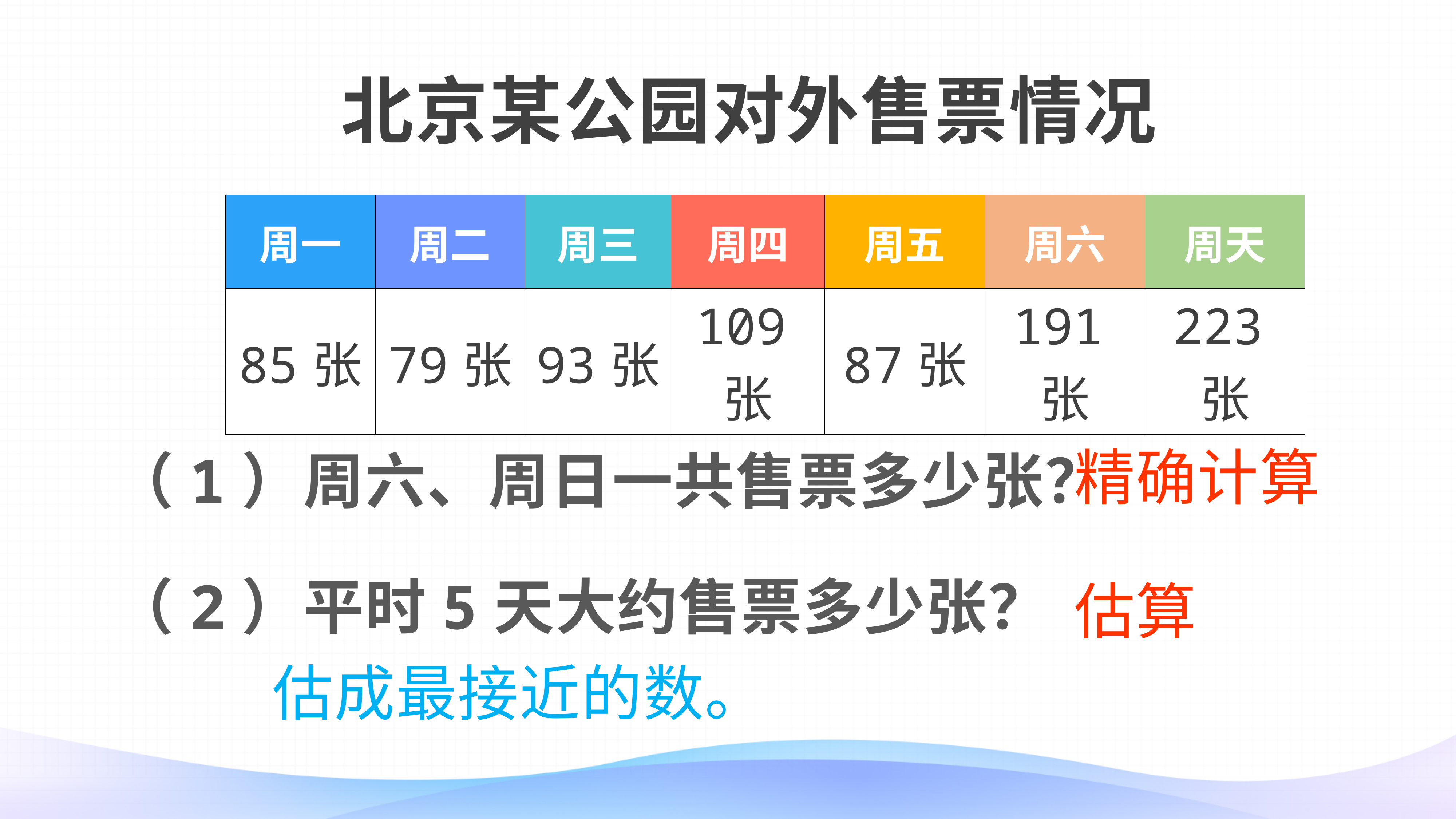

北京某公园对外售票情况
| 周一 | 周二 | 周三 | 周四 | 周五 | 周六 | 周天 |
| --- | --- | --- | --- | --- | --- | --- |
| 85张 | 79张 | 93张 | 109张 | 87张 | 191张 | 223张 |
精确计算
（1）周六、周日一共售票多少张？
（2）平时5天大约售票多少张？
估算
估成最接近的数。